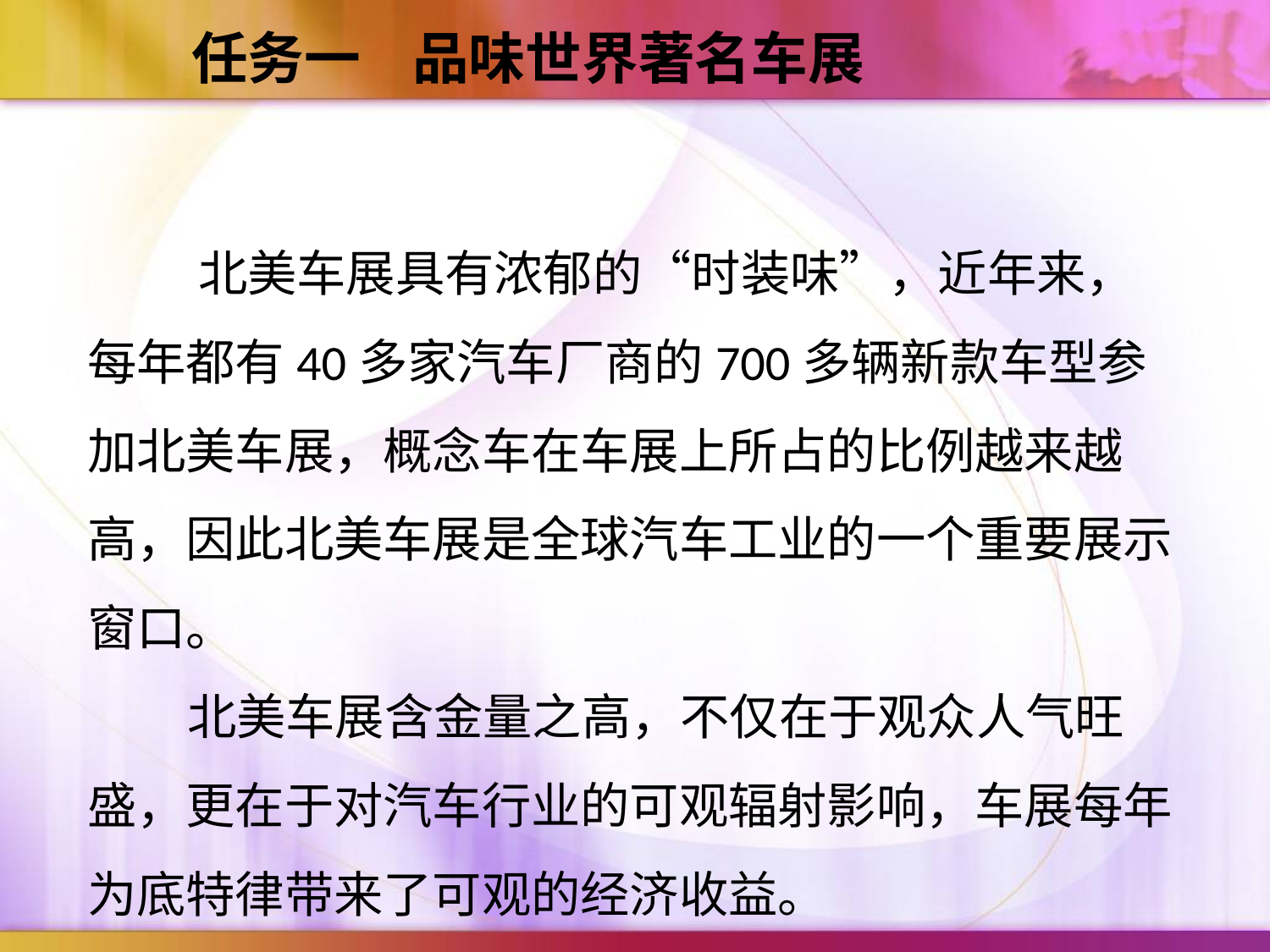

任务一    品味世界著名车展
         北美车展具有浓郁的“时装味”，近年来，每年都有40多家汽车厂商的700多辆新款车型参加北美车展，概念车在车展上所占的比例越来越高，因此北美车展是全球汽车工业的一个重要展示窗口。
        北美车展含金量之高，不仅在于观众人气旺盛，更在于对汽车行业的可观辐射影响，车展每年为底特律带来了可观的经济收益。